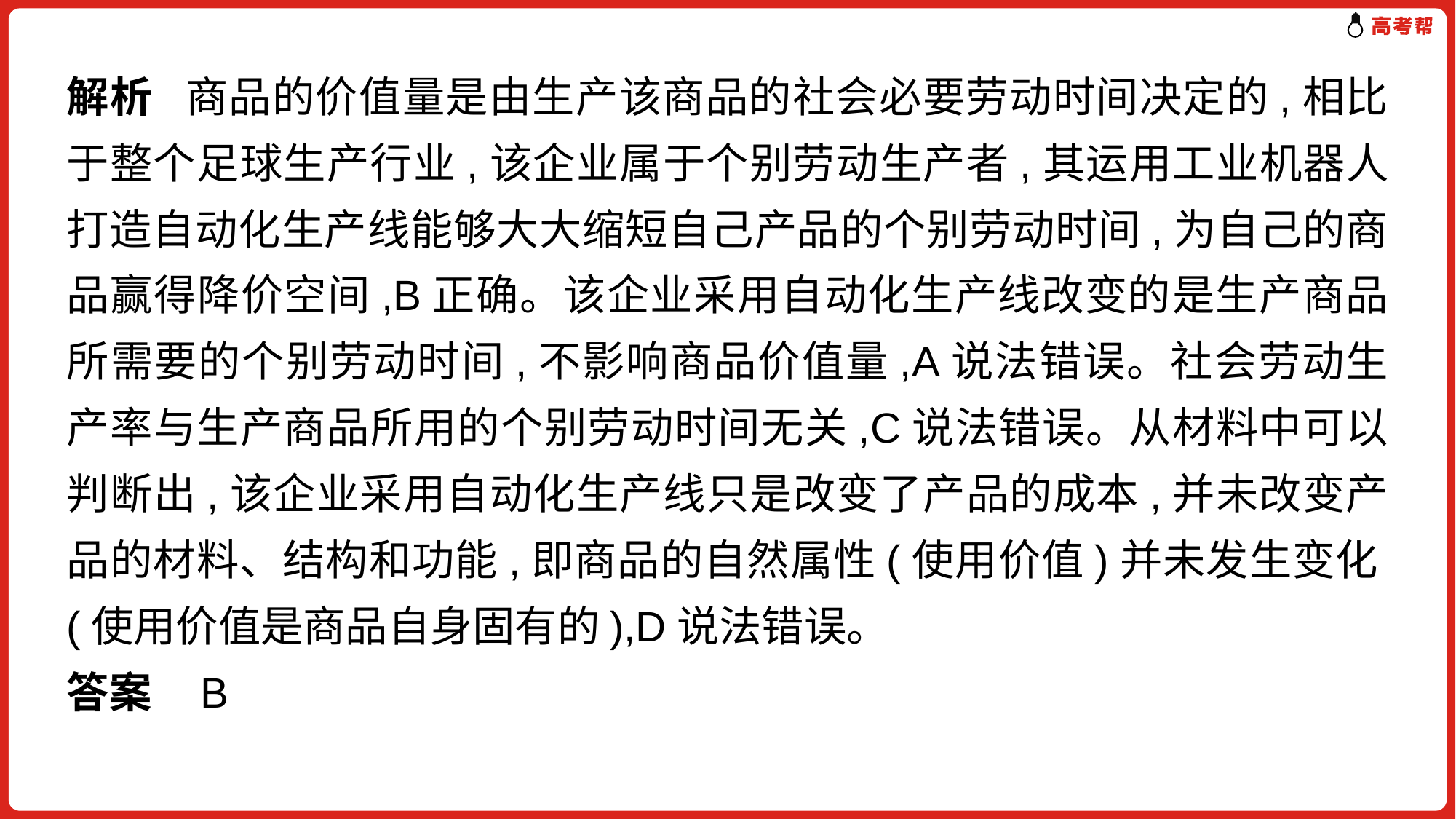

解析   商品的价值量是由生产该商品的社会必要劳动时间决定的,相比于整个足球生产行业,该企业属于个别劳动生产者,其运用工业机器人打造自动化生产线能够大大缩短自己产品的个别劳动时间,为自己的商品赢得降价空间,B正确。该企业采用自动化生产线改变的是生产商品所需要的个别劳动时间,不影响商品价值量,A说法错误。社会劳动生产率与生产商品所用的个别劳动时间无关,C说法错误。从材料中可以判断出,该企业采用自动化生产线只是改变了产品的成本,并未改变产品的材料、结构和功能,即商品的自然属性(使用价值)并未发生变化(使用价值是商品自身固有的),D说法错误。
答案    B